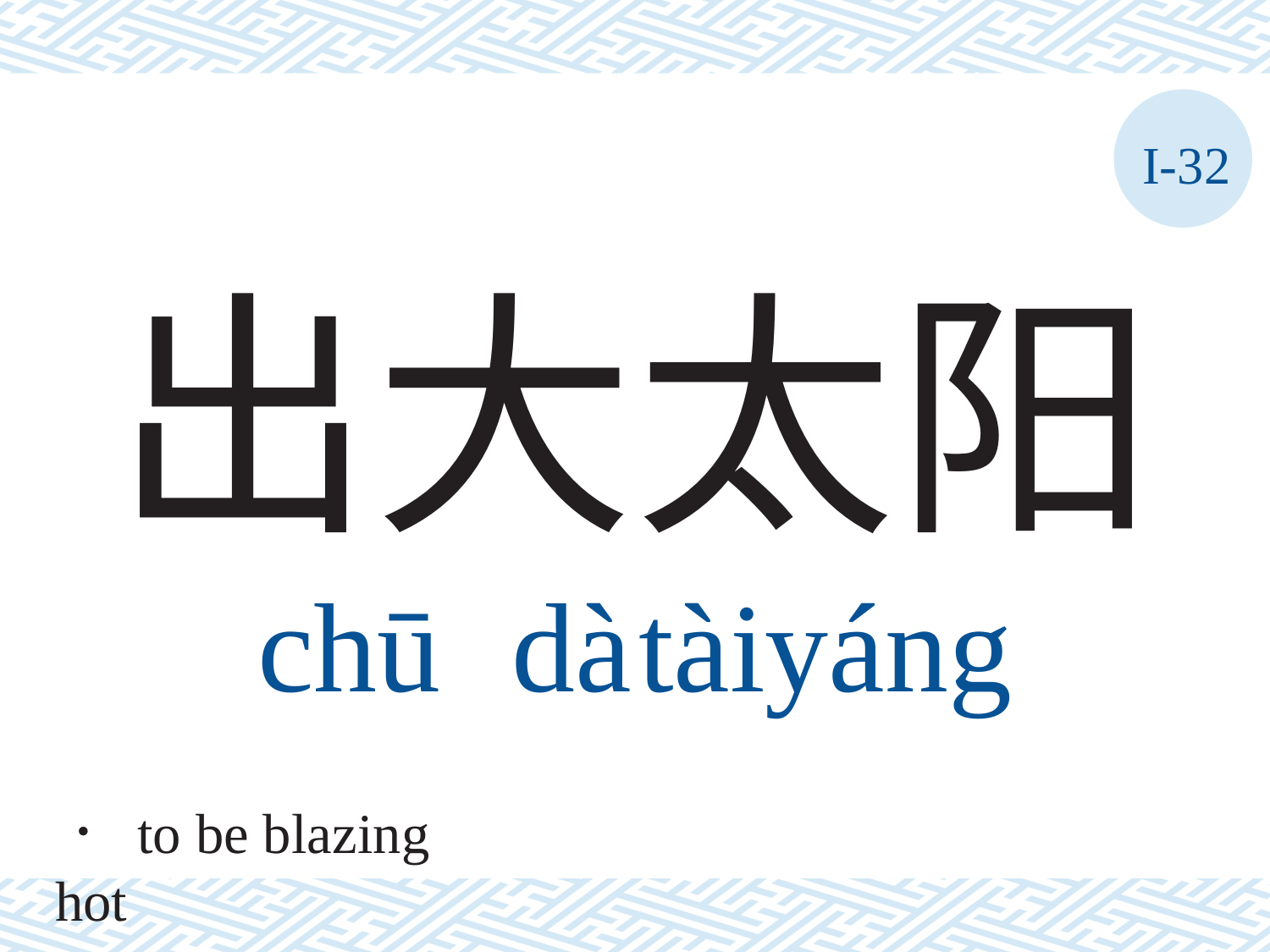

I-32
# 出大太阳 chū	dà	tàiyáng
． to be blazing hot